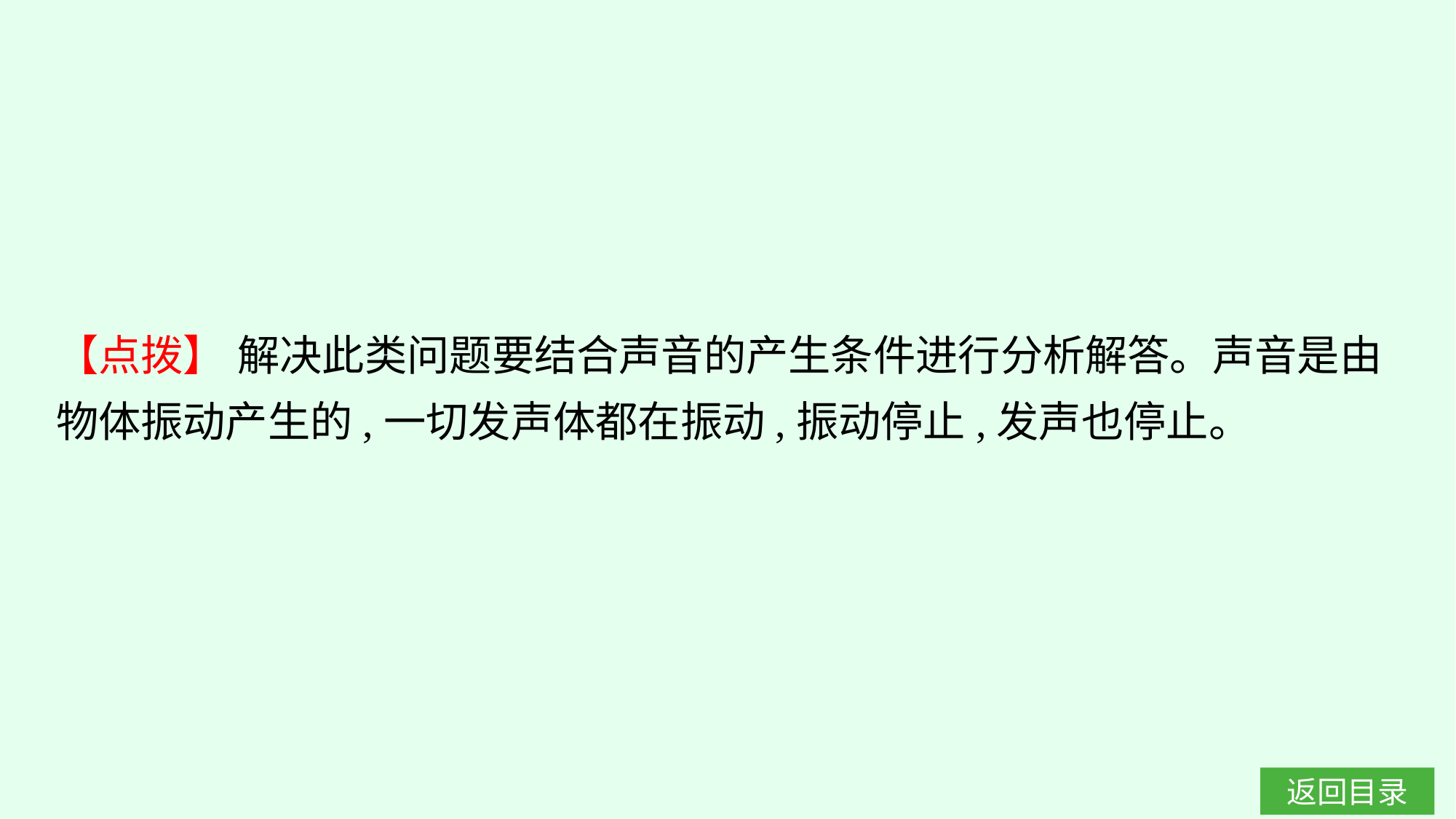

【点拨】 解决此类问题要结合声音的产生条件进行分析解答。声音是由物体振动产生的,一切发声体都在振动,振动停止,发声也停止。